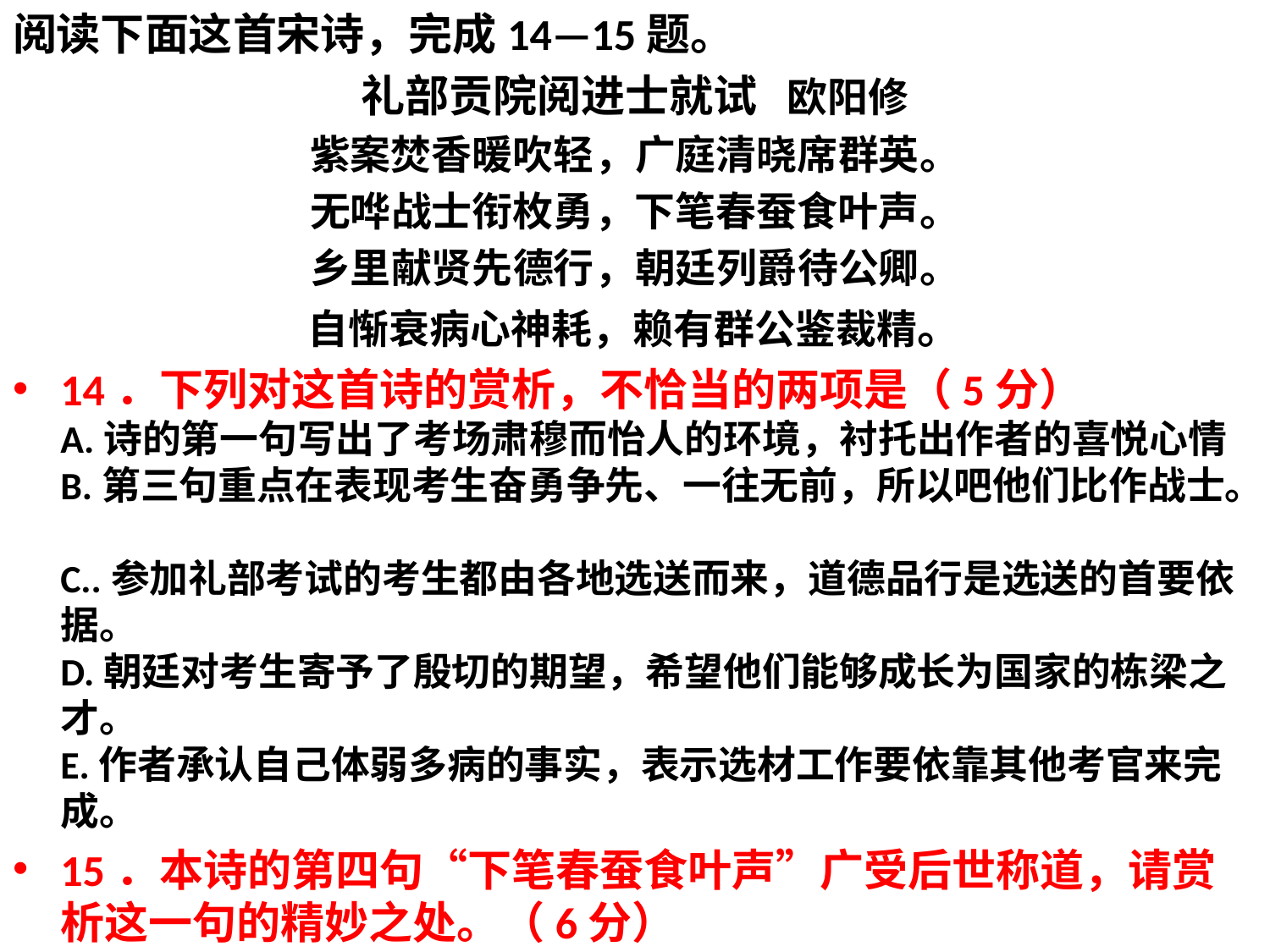

阅读下面这首宋诗，完成14—15题。
礼部贡院阅进士就试   欧阳修
紫案焚香暖吹轻，广庭清晓席群英。
无哗战士衔枚勇，下笔春蚕食叶声。
乡里献贤先德行，朝廷列爵待公卿。
自惭衰病心神耗，赖有群公鉴裁精。
14．下列对这首诗的赏析，不恰当的两项是（5分）
A.诗的第一句写出了考场肃穆而怡人的环境，衬托出作者的喜悦心情
B.第三句重点在表现考生奋勇争先、一往无前，所以吧他们比作战士。
C..参加礼部考试的考生都由各地选送而来，道德品行是选送的首要依据。
D.朝廷对考生寄予了殷切的期望，希望他们能够成长为国家的栋梁之才。
E.作者承认自己体弱多病的事实，表示选材工作要依靠其他考官来完成。
15．本诗的第四句“下笔春蚕食叶声”广受后世称道，请赏析这一句的精妙之处。（6分）